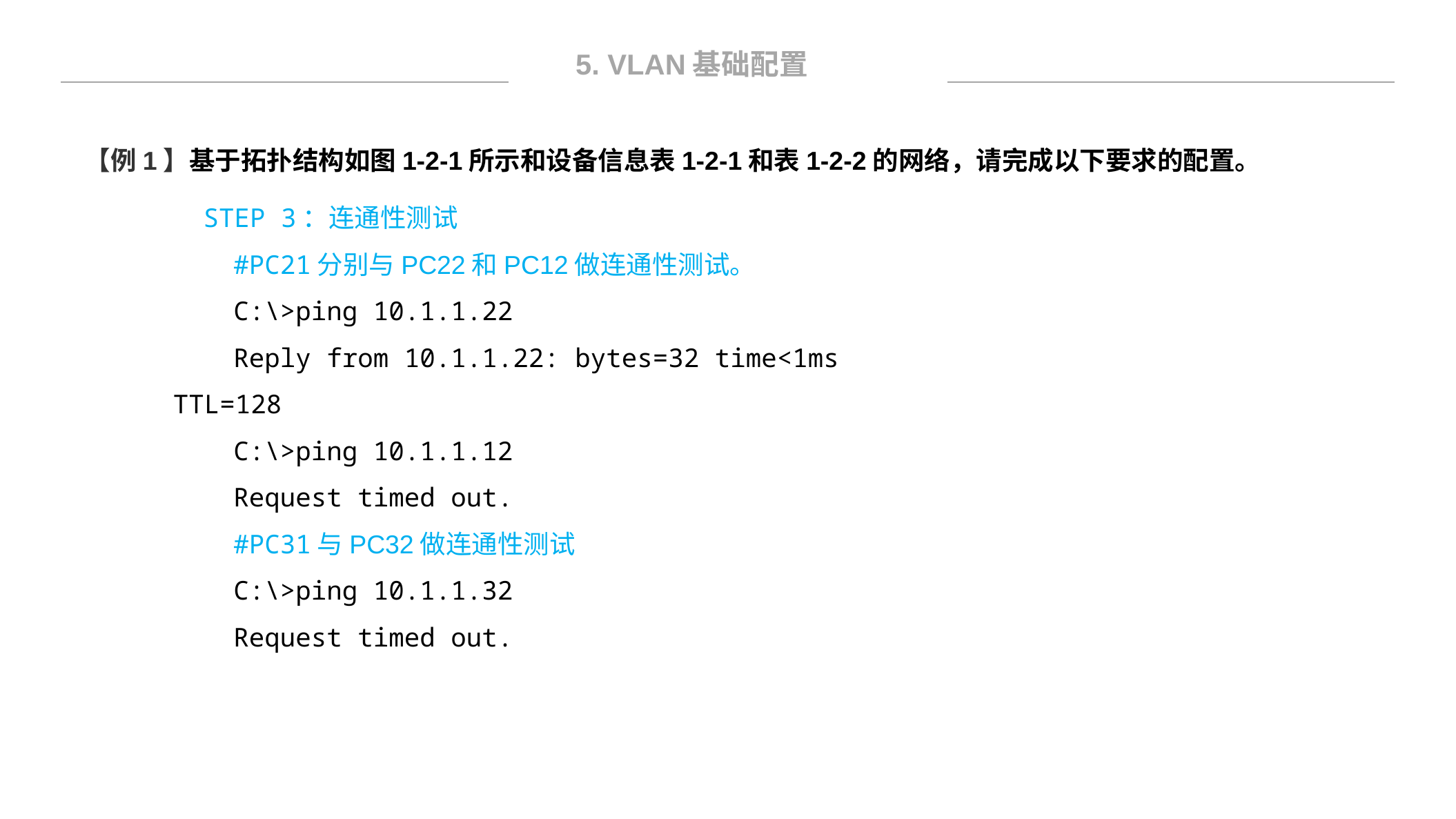

5. VLAN基础配置
【例1】基于拓扑结构如图1-2-1所示和设备信息表1-2-1和表1-2-2的网络，请完成以下要求的配置。
STEP 3：连通性测试
#PC21分别与PC22和PC12做连通性测试。
C:\>ping 10.1.1.22
Reply from 10.1.1.22: bytes=32 time<1ms TTL=128
C:\>ping 10.1.1.12
Request timed out.
#PC31与PC32做连通性测试
C:\>ping 10.1.1.32
Request timed out.